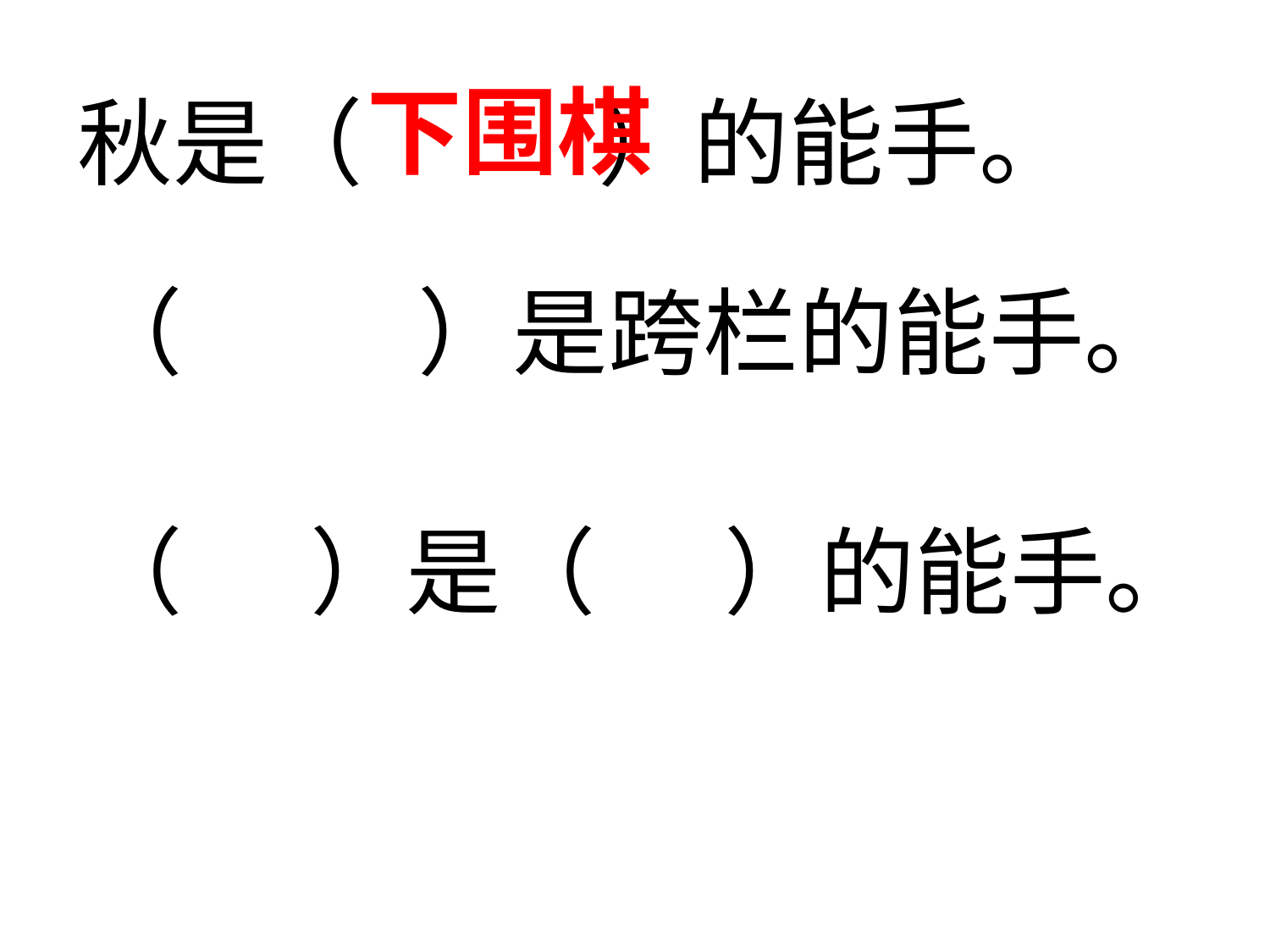

下围棋
秋是（           ）的能手。
（           ）是跨栏的能手。
（      ）是（      ）的能手。